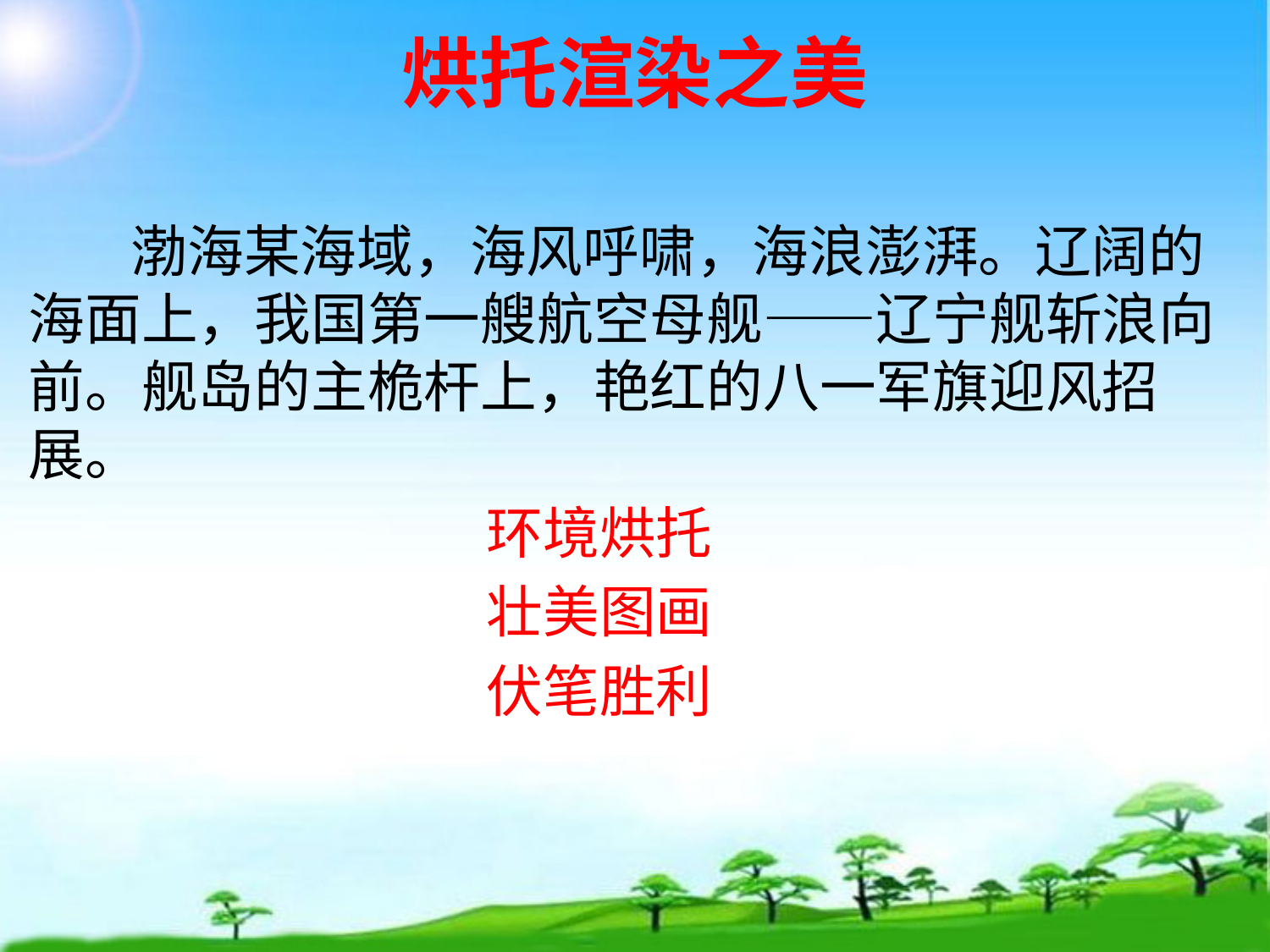

# 烘托渲染之美
       渤海某海域，海风呼啸，海浪澎湃。辽阔的海面上，我国第一艘航空母舰——辽宁舰斩浪向前。舰岛的主桅杆上，艳红的八一军旗迎风招展。
                                   环境烘托
                                   壮美图画
                                   伏笔胜利